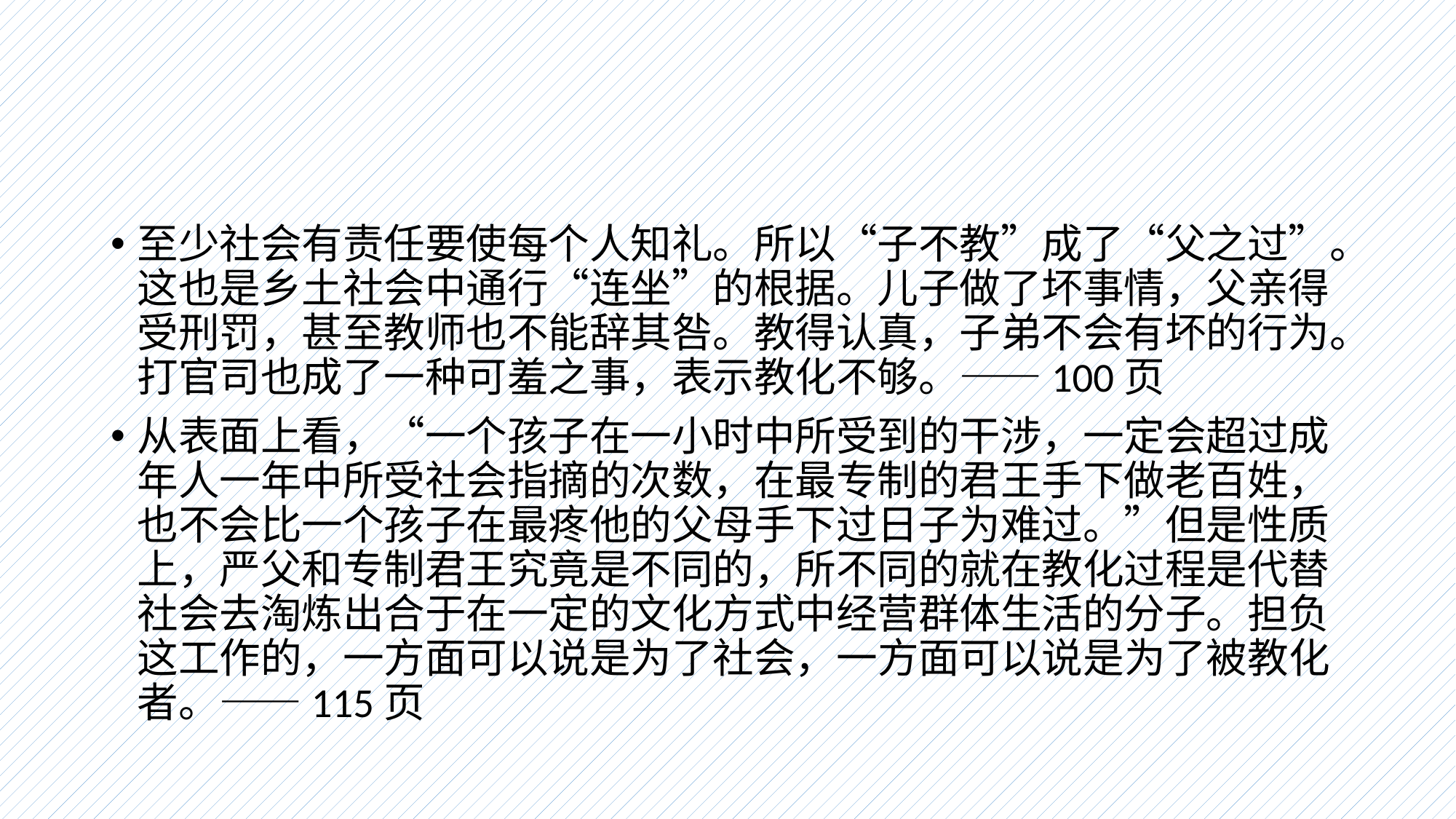

至少社会有责任要使每个人知礼。所以“子不教”成了“父之过”。这也是乡土社会中通行“连坐”的根据。儿子做了坏事情，父亲得受刑罚，甚至教师也不能辞其咎。教得认真，子弟不会有坏的行为。打官司也成了一种可羞之事，表示教化不够。——100页
从表面上看，“一个孩子在一小时中所受到的干涉，一定会超过成年人一年中所受社会指摘的次数，在最专制的君王手下做老百姓，也不会比一个孩子在最疼他的父母手下过日子为难过。”但是性质上，严父和专制君王究竟是不同的，所不同的就在教化过程是代替社会去淘炼出合于在一定的文化方式中经营群体生活的分子。担负这工作的，一方面可以说是为了社会，一方面可以说是为了被教化者。——115页